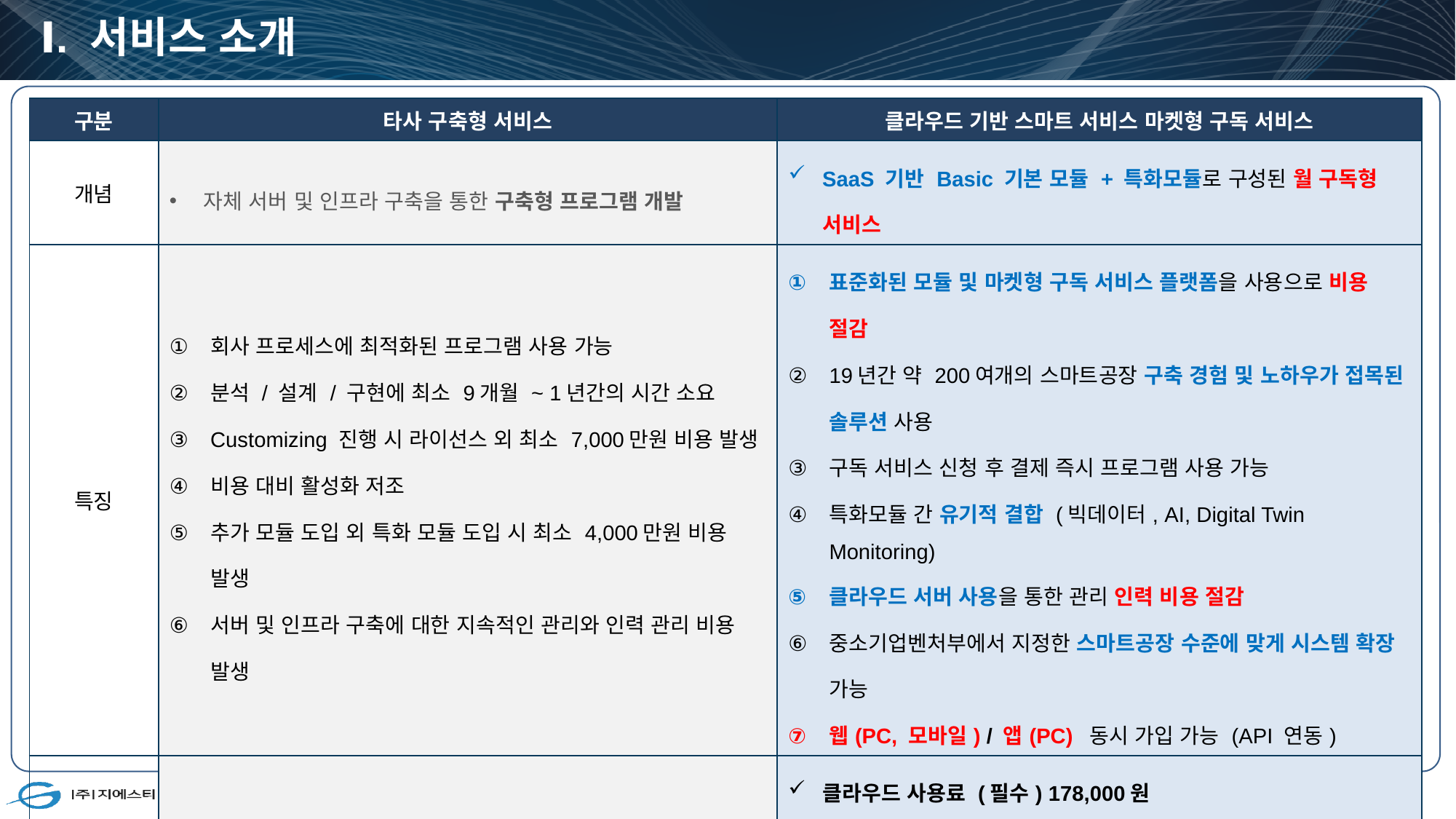

# Ⅰ. 서비스 소개

| 구분 | 타사 구축형 서비스 | 클라우드 기반 스마트 서비스 마켓형 구독 서비스 |
| --- | --- | --- |
| 개념 | 자체 서버 및 인프라 구축을 통한 구축형 프로그램 개발 | SaaS 기반 Basic 기본 모듈 + 특화모듈로 구성된 월 구독형 서비스 |
| 특징 | 회사 프로세스에 최적화된 프로그램 사용 가능 분석 / 설계 / 구현에 최소 9개월 ~ 1년간의 시간 소요 Customizing 진행 시 라이선스 외 최소 7,000만원 비용 발생 비용 대비 활성화 저조 추가 모듈 도입 외 특화 모듈 도입 시 최소 4,000만원 비용 발생 서버 및 인프라 구축에 대한 지속적인 관리와 인력 관리 비용 발생 | 표준화된 모듈 및 마켓형 구독 서비스 플랫폼을 사용으로 비용 절감 19년간 약 200여개의 스마트공장 구축 경험 및 노하우가 접목된 솔루션 사용 구독 서비스 신청 후 결제 즉시 프로그램 사용 가능 특화모듈 간 유기적 결합 (빅데이터, AI, Digital Twin Monitoring) 클라우드 서버 사용을 통한 관리 인력 비용 절감 중소기업벤처부에서 지정한 스마트공장 수준에 맞게 시스템 확장 가능 웹(PC, 모바일) / 앱(PC) 동시 가입 가능 (API 연동) |
| 초기 비용 | 기본 라이선스 : 3,500만원 (법인 및 사용자 수에 따라 상이 / 최대 + 5,000만원) | 클라우드 사용료 (필수) 178,000원 이외 프로그램 구독 수 / 이용환경 별 금액 과금 (프로그램 본 당) 조회 프로그램 : 4,900 , 처리 프로그램 : 9,900 |